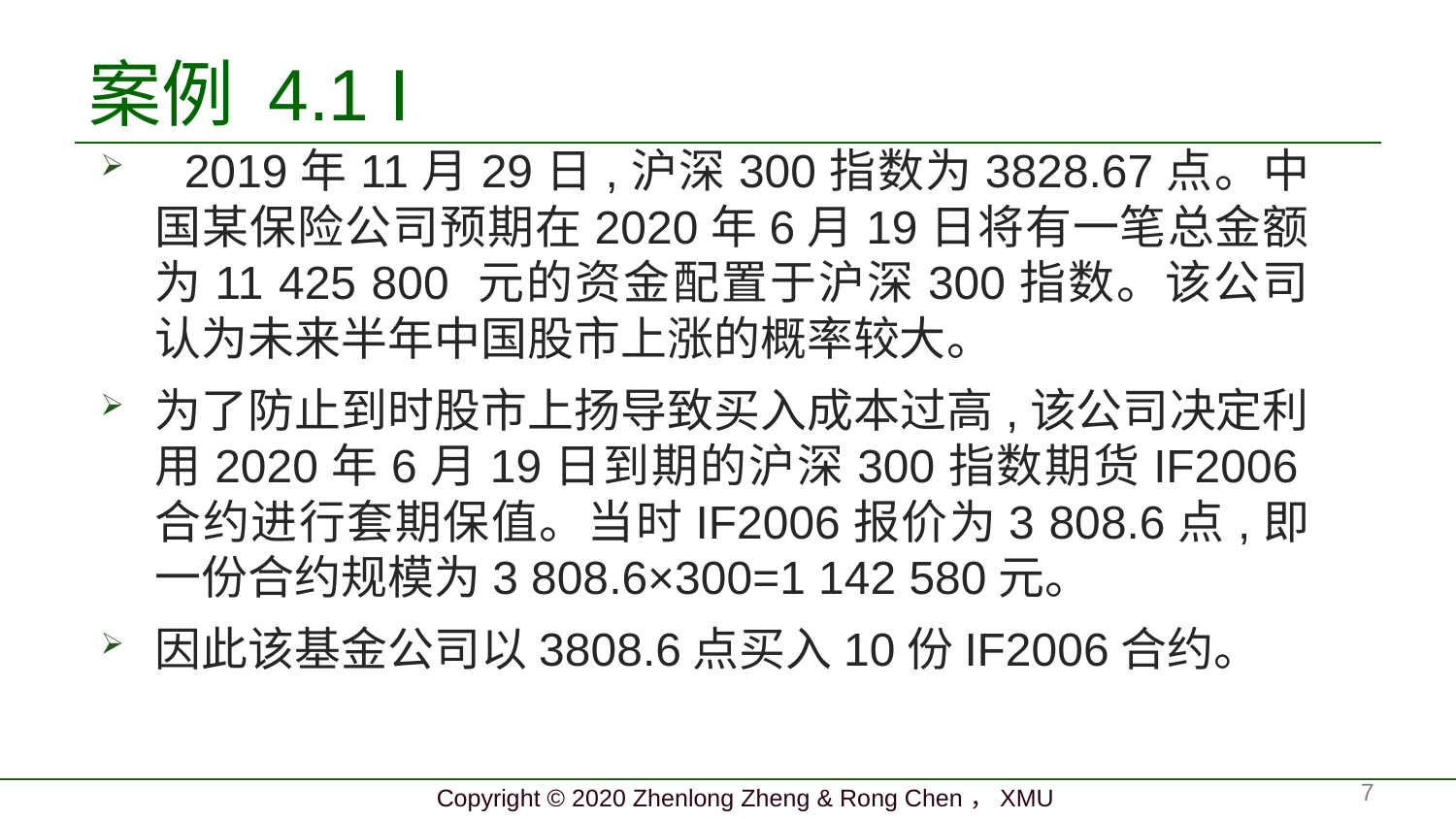

# 案例 4.1 I
  2019年11月29日,沪深300指数为3828.67点。中国某保险公司预期在2020年6月19日将有一笔总金额为11 425 800 元的资金配置于沪深300指数。该公司认为未来半年中国股市上涨的概率较大。
为了防止到时股市上扬导致买入成本过高,该公司决定利用2020年6月19日到期的沪深300指数期货IF2006合约进行套期保值。当时IF2006报价为3 808.6点,即一份合约规模为3 808.6×300=1 142 580元。
因此该基金公司以3808.6点买入10份IF2006合约。
7